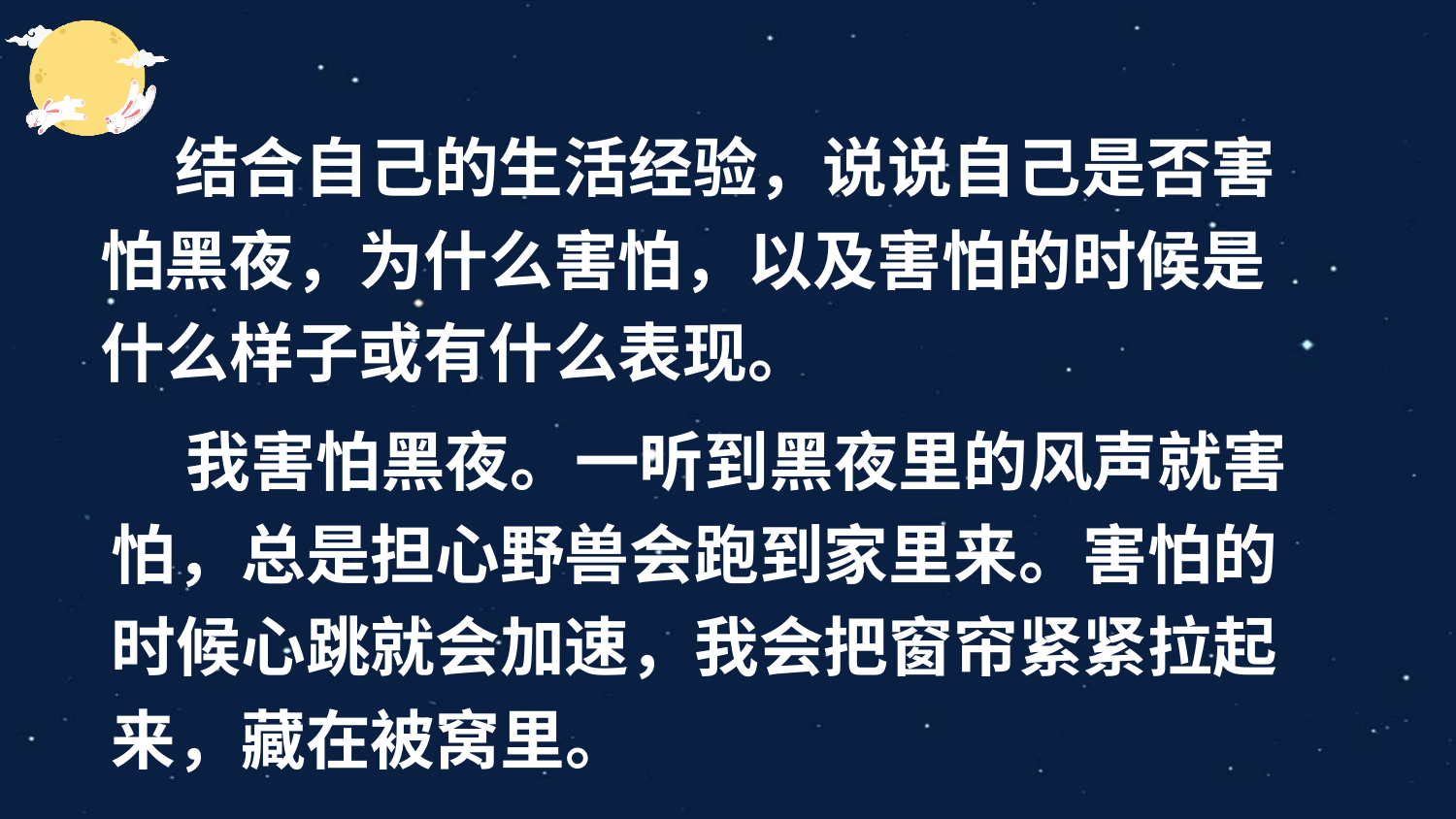

结合自己的生活经验，说说自己是否害怕黑夜，为什么害怕，以及害怕的时候是什么样子或有什么表现。
    我害怕黑夜。一听到黑夜里的风声就害怕，总是担心野兽会跑到家里来。害怕的时候心跳就会加速，我会把窗帘紧紧拉起来，藏在被窝里。